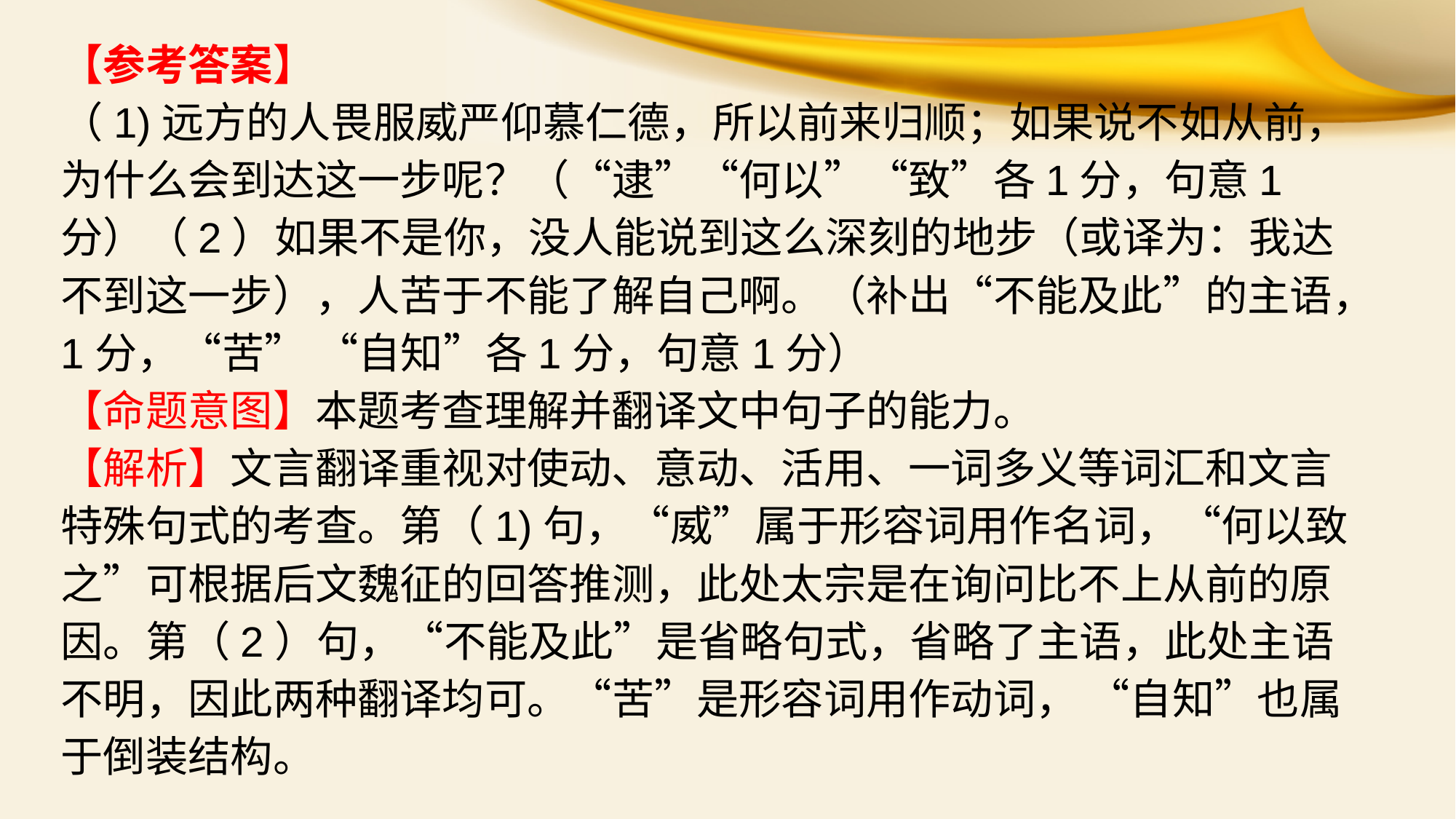

【参考答案】
（1)远方的人畏服威严仰慕仁德，所以前来归顺；如果说不如从前，为什么会到达这一步呢？（“逮”“何以”“致”各1分，句意1分）（2）如果不是你，没人能说到这么深刻的地步（或译为：我达不到这一步），人苦于不能了解自己啊。（补出“不能及此”的主语，1分，“苦” “自知”各1分，句意1分）
【命题意图】本题考查理解并翻译文中句子的能力。
【解析】文言翻译重视对使动、意动、活用、一词多义等词汇和文言特殊句式的考查。第（1)句，“威”属于形容词用作名词，“何以致之”可根据后文魏征的回答推测，此处太宗是在询问比不上从前的原因。第（2）句，“不能及此”是省略句式，省略了主语，此处主语不明，因此两种翻译均可。“苦”是形容词用作动词， “自知”也属于倒装结构。